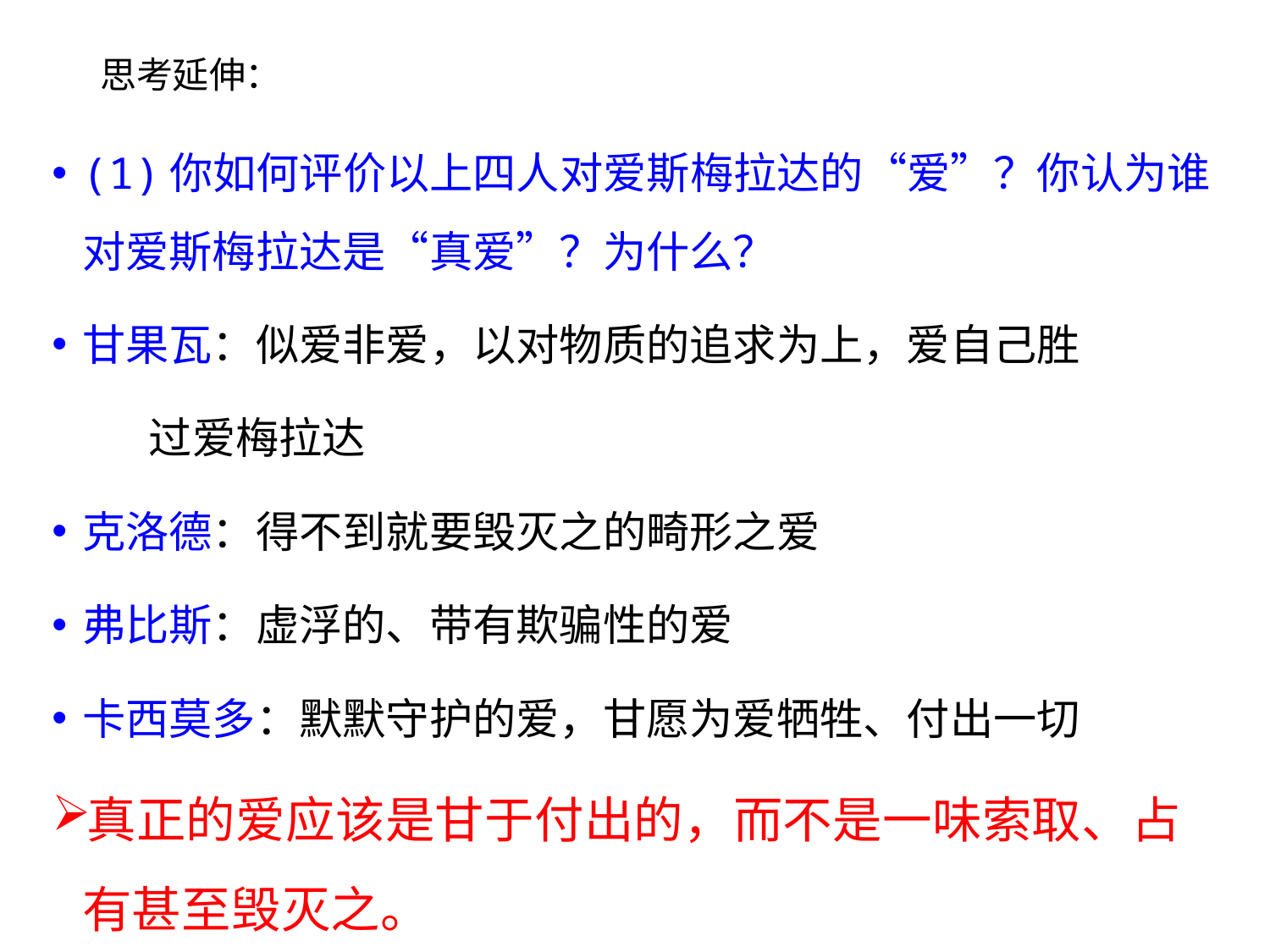

# 思考延伸：
(1)你如何评价以上四人对爱斯梅拉达的“爱”？你认为谁对爱斯梅拉达是“真爱”？为什么？
甘果瓦：似爱非爱，以对物质的追求为上，爱自己胜
         过爱梅拉达
克洛德：得不到就要毁灭之的畸形之爱
弗比斯：虚浮的、带有欺骗性的爱
卡西莫多：默默守护的爱，甘愿为爱牺牲、付出一切
真正的爱应该是甘于付出的，而不是一味索取、占有甚至毁灭之。